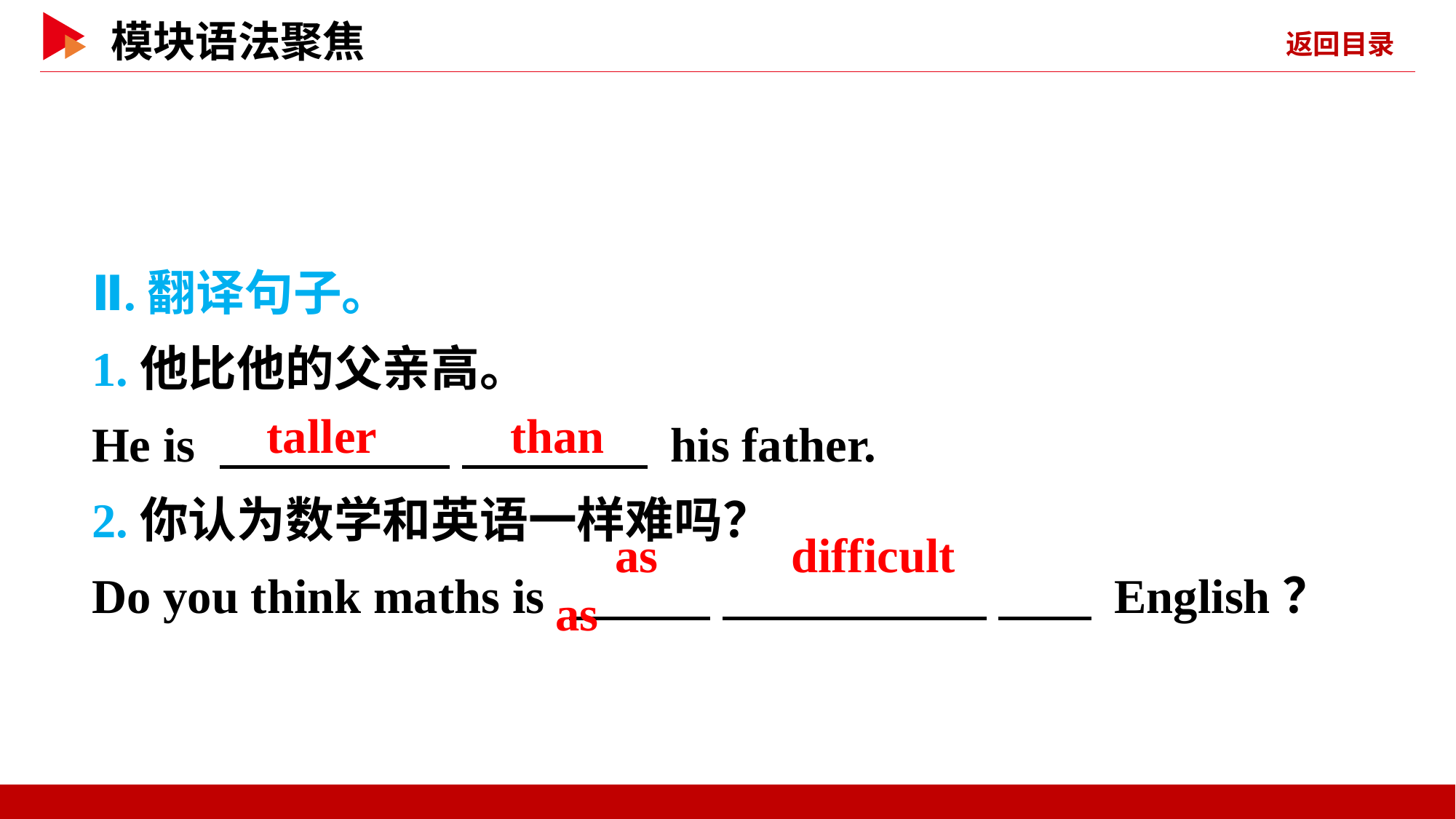

Ⅱ.翻译句子。
1.他比他的父亲高。
He is 　            　 　        　 his father.
2.你认为数学和英语一样难吗？
Do you think maths is 　    　 　               　 　     English？
　taller　 　than
　as　 　difficult　 　as